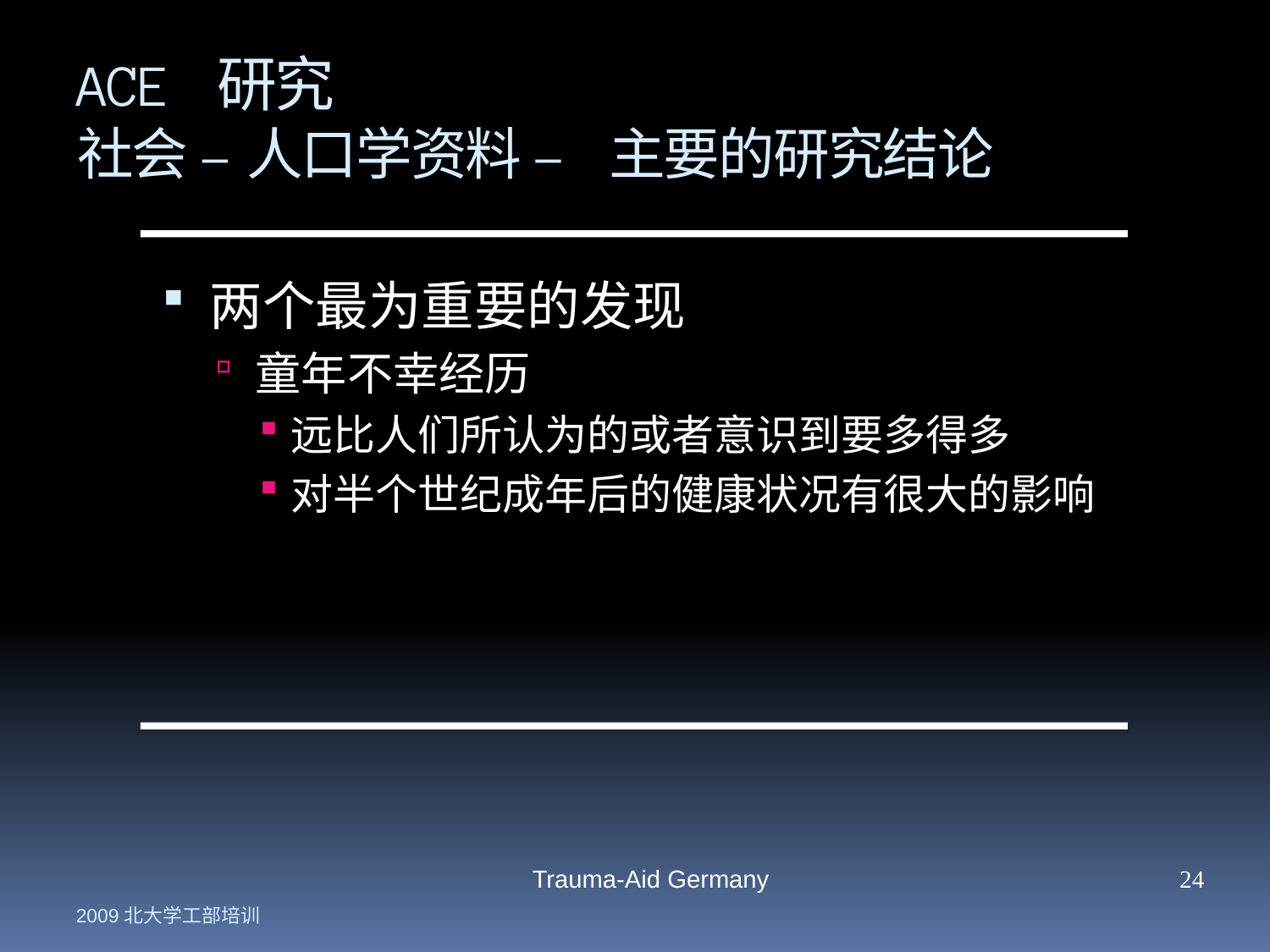

ACE 研究
社会-人口学资料- 主要的研究结论

两个最为重要的发现
童年不幸经历
远比人们所认为的或者意识到要多得多
对半个世纪成年后的健康状况有很大的影响
Trauma-Aid Germany
24
2009北大学工部培训